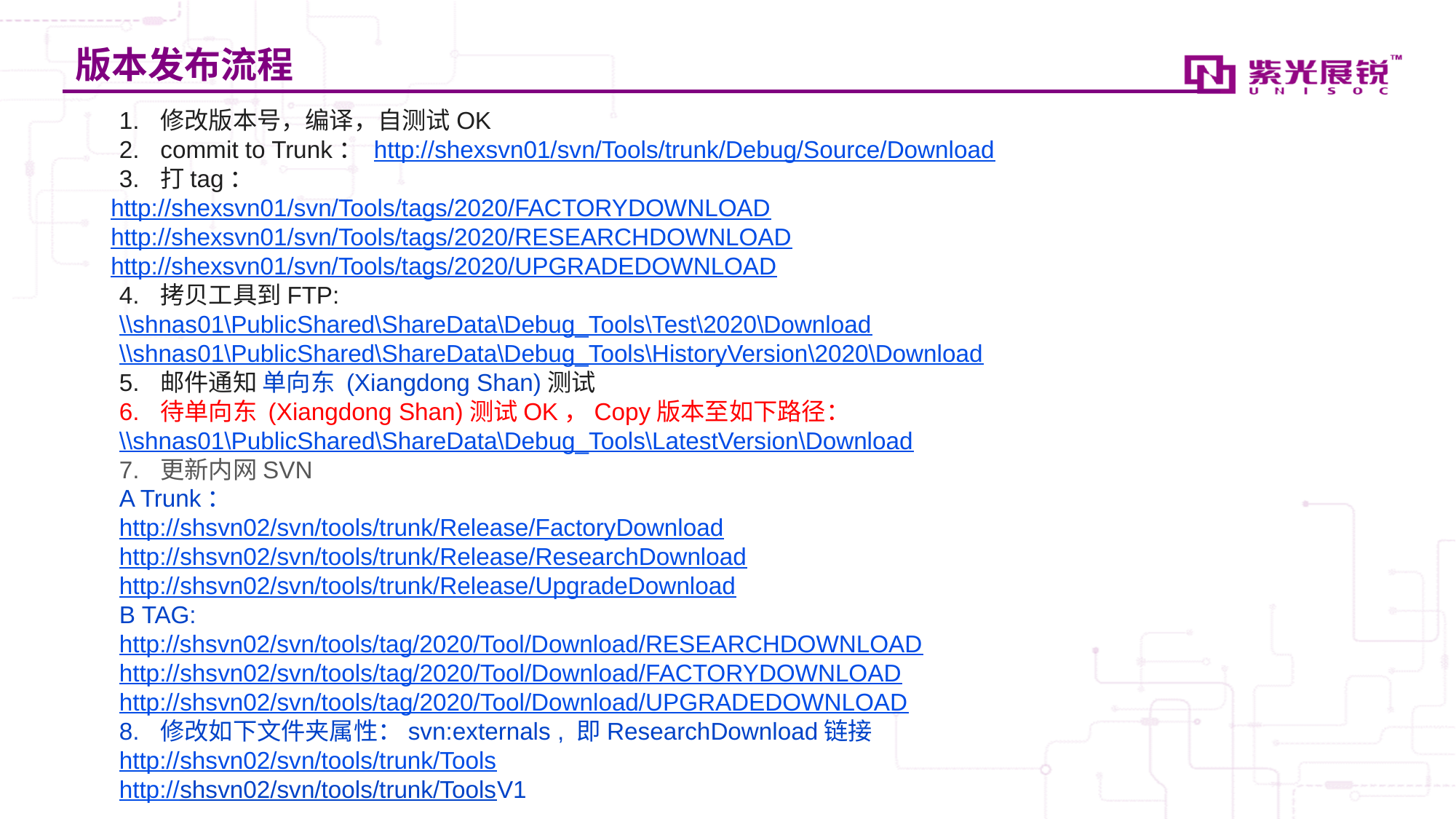

# 版本发布流程
修改版本号，编译，自测试OK
commit to Trunk： http://shexsvn01/svn/Tools/trunk/Debug/Source/Download
打tag：
http://shexsvn01/svn/Tools/tags/2020/FACTORYDOWNLOAD
http://shexsvn01/svn/Tools/tags/2020/RESEARCHDOWNLOAD
http://shexsvn01/svn/Tools/tags/2020/UPGRADEDOWNLOAD
拷贝工具到FTP:
\\shnas01\PublicShared\ShareData\Debug_Tools\Test\2020\Download
\\shnas01\PublicShared\ShareData\Debug_Tools\HistoryVersion\2020\Download
邮件通知 单向东 (Xiangdong Shan)测试
待单向东 (Xiangdong Shan)测试OK，Copy版本至如下路径：
\\shnas01\PublicShared\ShareData\Debug_Tools\LatestVersion\Download
更新内网SVN
A Trunk：
http://shsvn02/svn/tools/trunk/Release/FactoryDownload
http://shsvn02/svn/tools/trunk/Release/ResearchDownload
http://shsvn02/svn/tools/trunk/Release/UpgradeDownload
B TAG:
http://shsvn02/svn/tools/tag/2020/Tool/Download/RESEARCHDOWNLOAD
http://shsvn02/svn/tools/tag/2020/Tool/Download/FACTORYDOWNLOAD
http://shsvn02/svn/tools/tag/2020/Tool/Download/UPGRADEDOWNLOAD
修改如下文件夹属性：svn:externals , 即ResearchDownload链接
http://shsvn02/svn/tools/trunk/Tools
http://shsvn02/svn/tools/trunk/ToolsV1